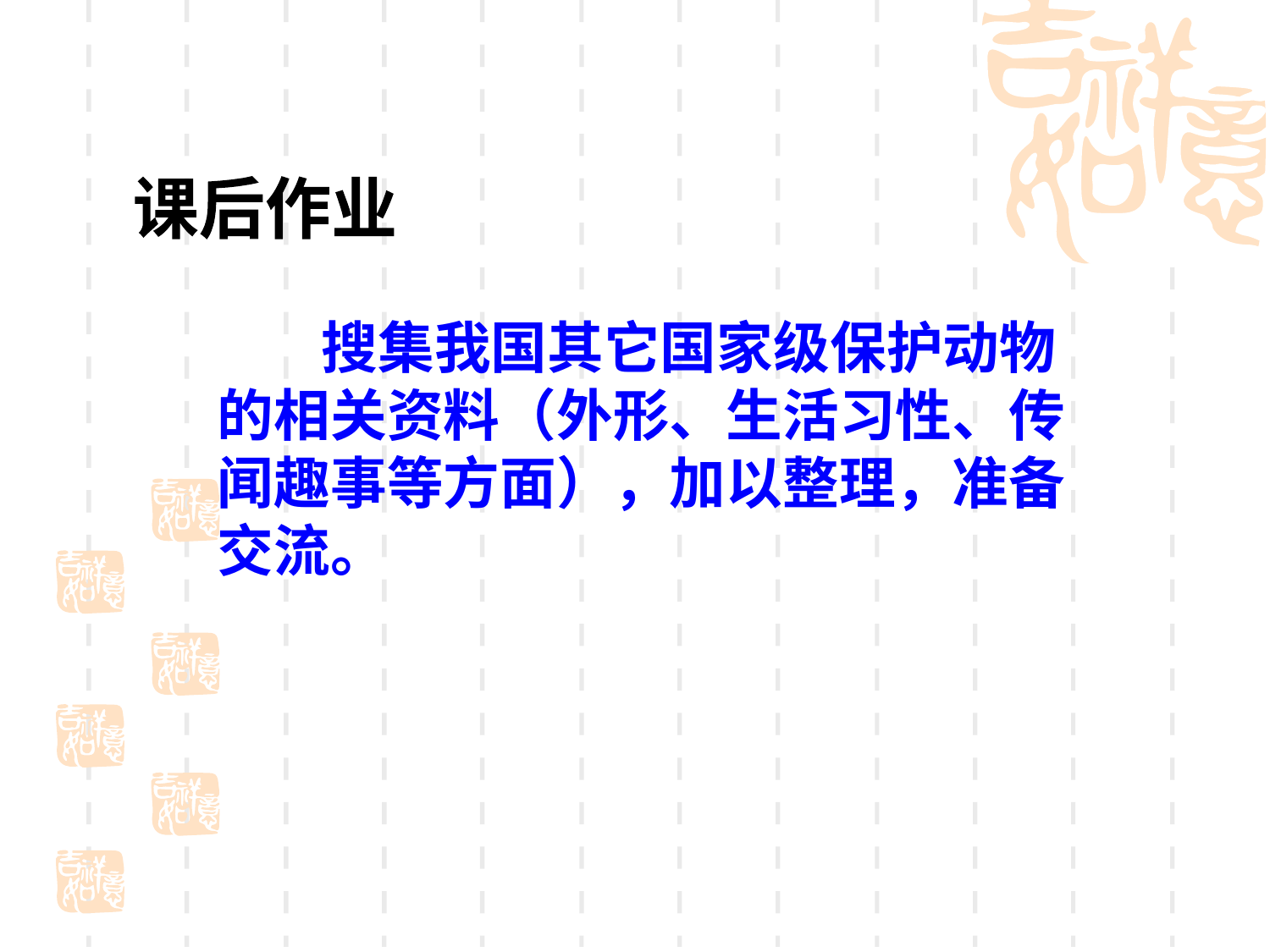

课后作业
       搜集我国其它国家级保护动物的相关资料（外形、生活习性、传闻趣事等方面），加以整理，准备交流。